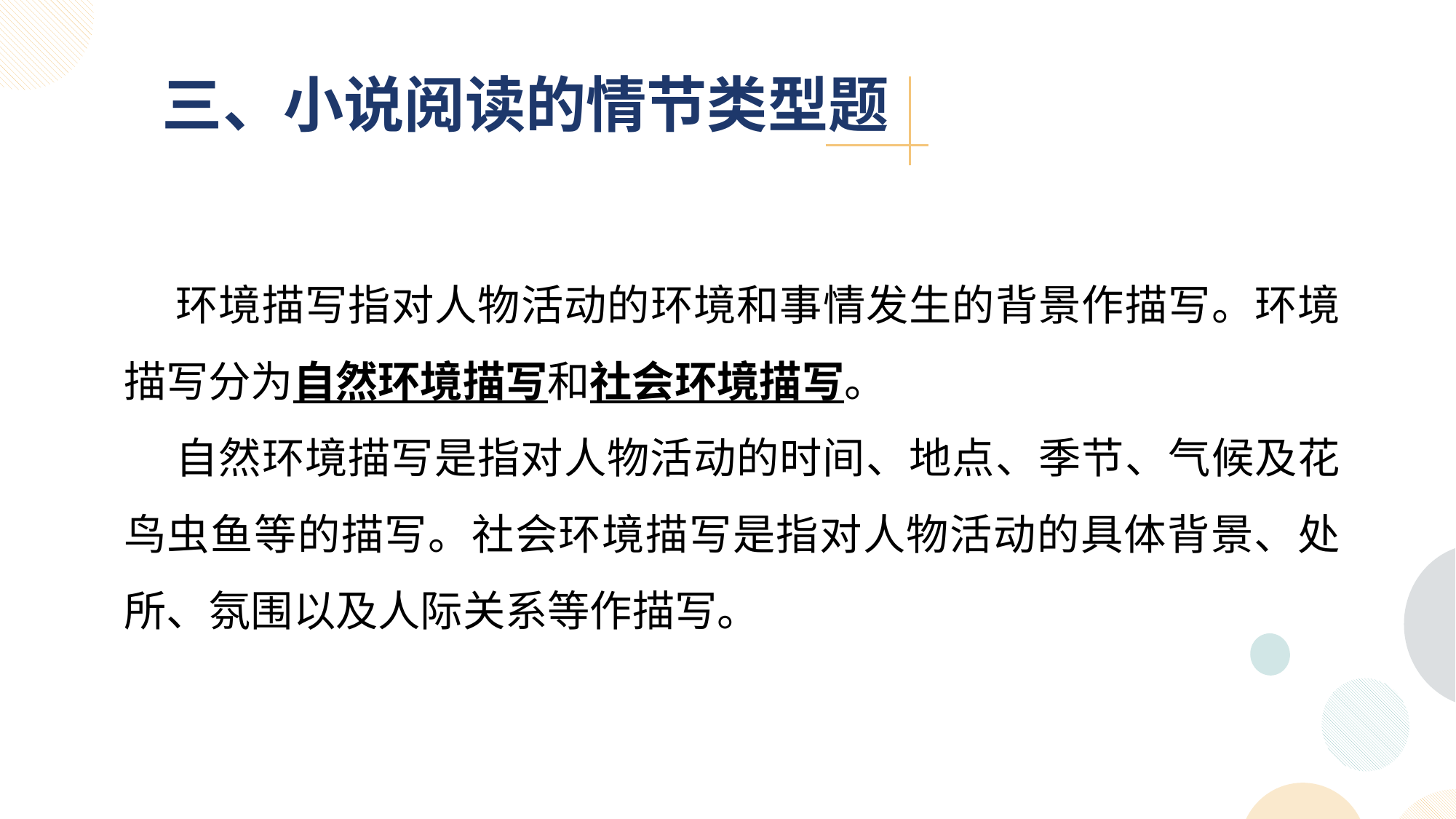

三、小说阅读的情节类型题
    环境描写指对人物活动的环境和事情发生的背景作描写。环境描写分为自然环境描写和社会环境描写。
    自然环境描写是指对人物活动的时间、地点、季节、气候及花鸟虫鱼等的描写。社会环境描写是指对人物活动的具体背景、处所、氛围以及人际关系等作描写。